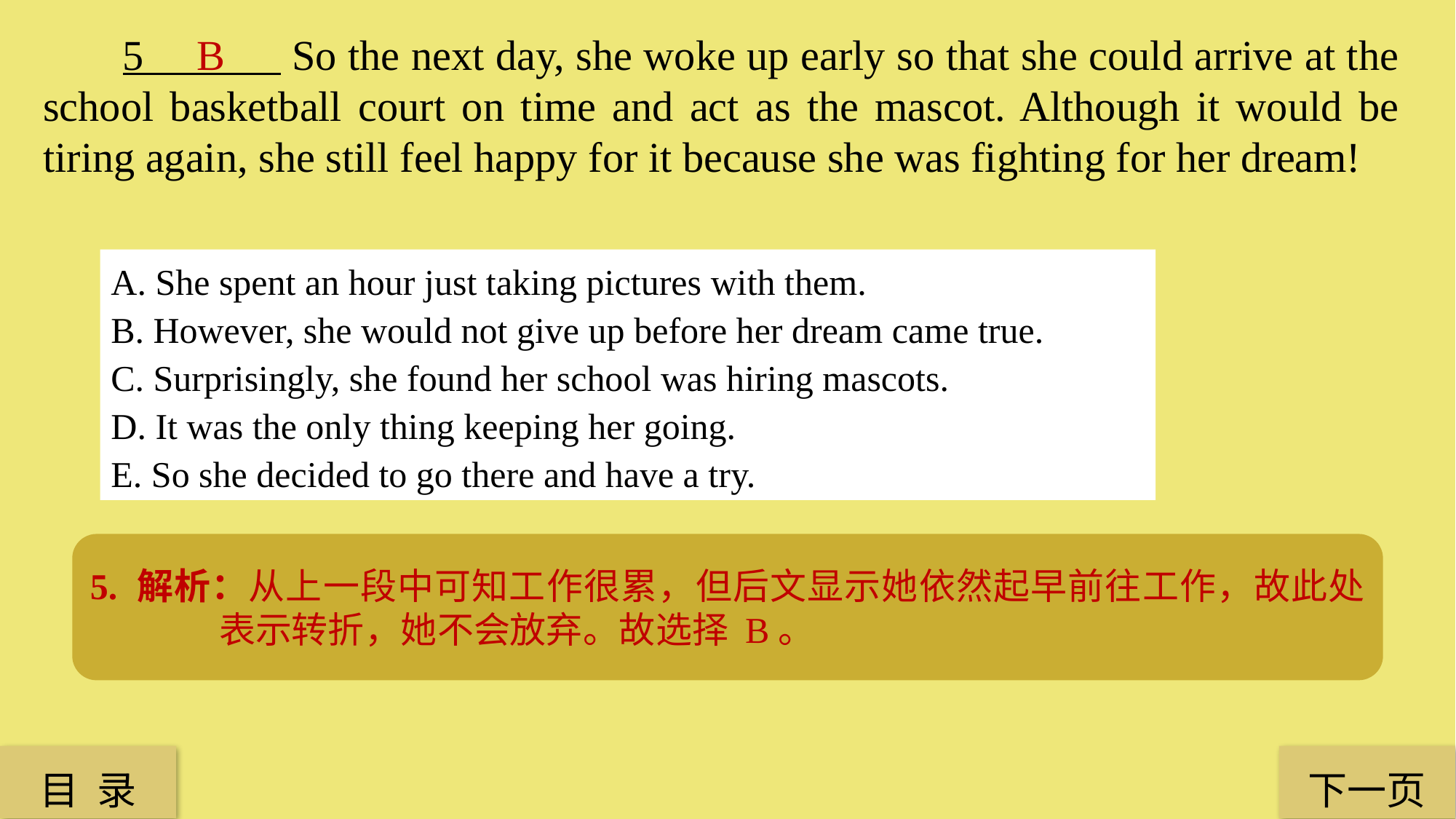

5             So the next day, she woke up early so that she could arrive at the school basketball court on time and act as the mascot. Although it would be tiring again, she still feel happy for it because she was fighting for her dream!
B
A. She spent an hour just taking pictures with them.
B. However, she would not give up before her dream came true.
C. Surprisingly, she found her school was hiring mascots.
D. It was the only thing keeping her going.
E. So she decided to go there and have a try.
5. 解析：从上一段中可知工作很累，但后文显示她依然起早前往工作，故此处表示转折，她不会放弃。故选择 B。